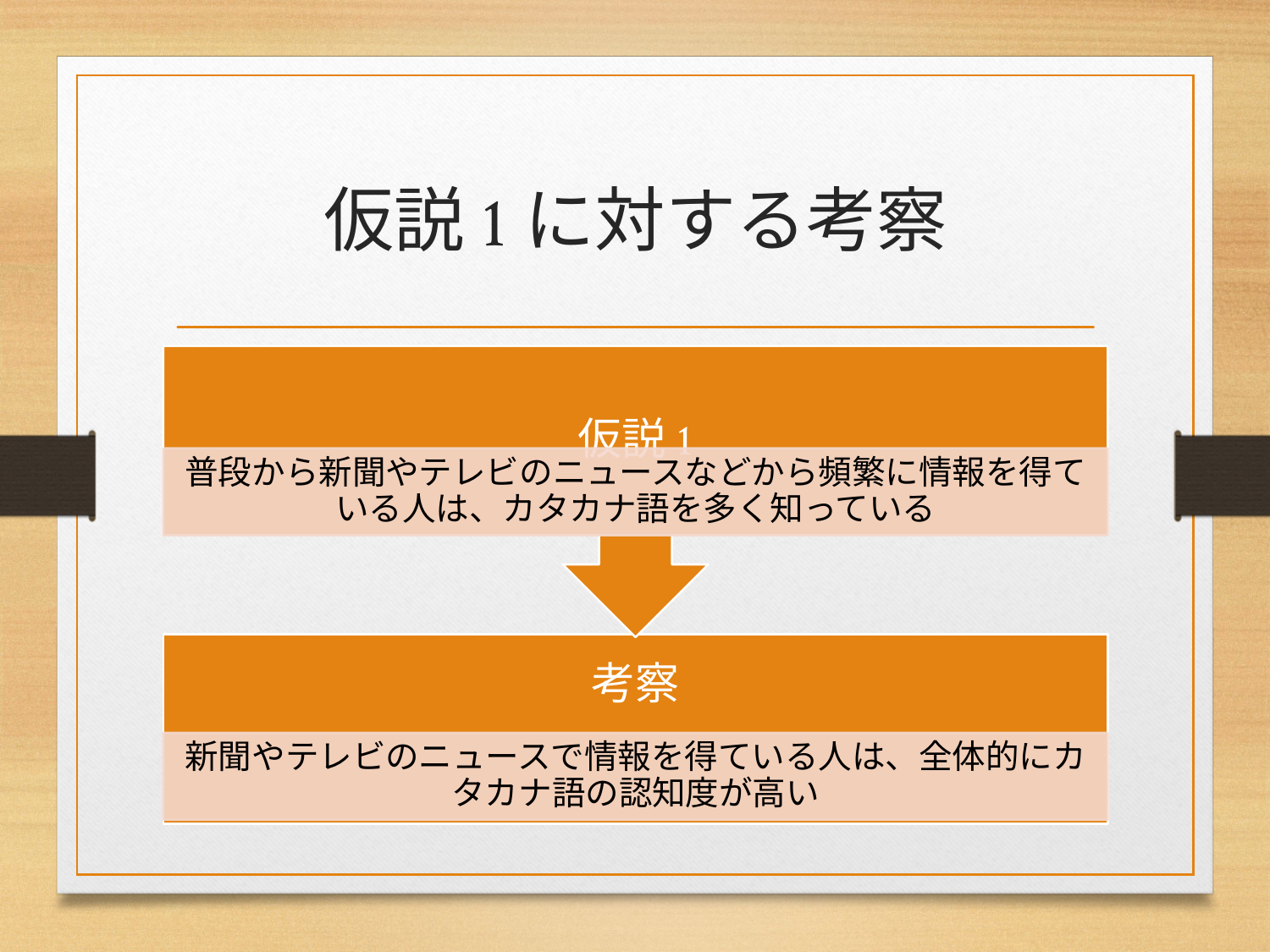

# 仮説1に対する考察
考察
新聞やテレビのニュースで情報を得ている人は、全体的にカタカナ語の認知度が高い
仮説1
普段から新聞やテレビのニュースなどから頻繁に情報を得ている人は、カタカナ語を多く知っている